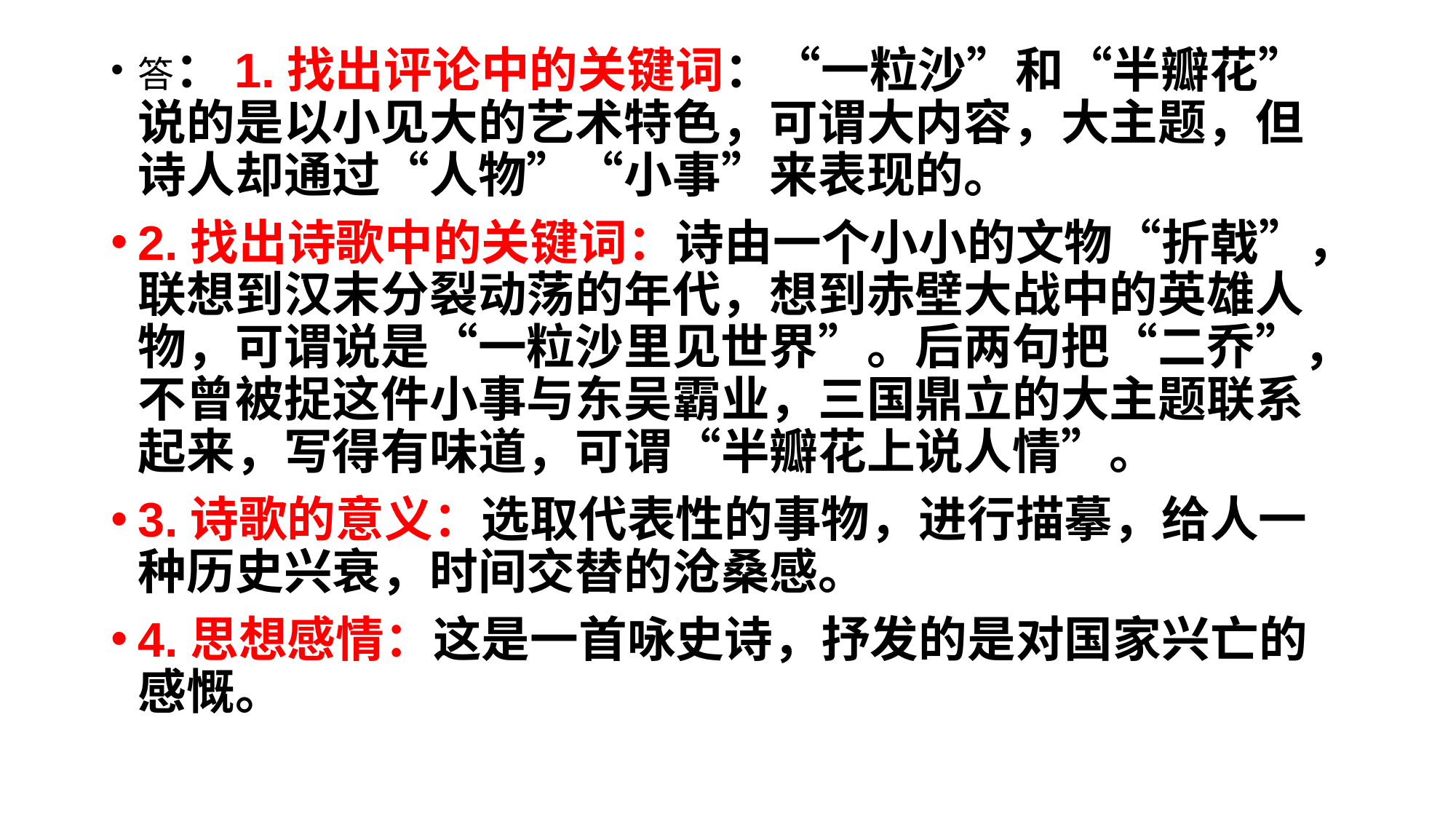

答：1.找出评论中的关键词：“一粒沙”和“半瓣花”说的是以小见大的艺术特色，可谓大内容，大主题，但诗人却通过“人物”“小事”来表现的。
2.找出诗歌中的关键词：诗由一个小小的文物“折戟”，联想到汉末分裂动荡的年代，想到赤壁大战中的英雄人物，可谓说是“一粒沙里见世界”。后两句把“二乔”，不曾被捉这件小事与东吴霸业，三国鼎立的大主题联系起来，写得有味道，可谓“半瓣花上说人情”。
3.诗歌的意义：选取代表性的事物，进行描摹，给人一种历史兴衰，时间交替的沧桑感。
4.思想感情：这是一首咏史诗，抒发的是对国家兴亡的感慨。